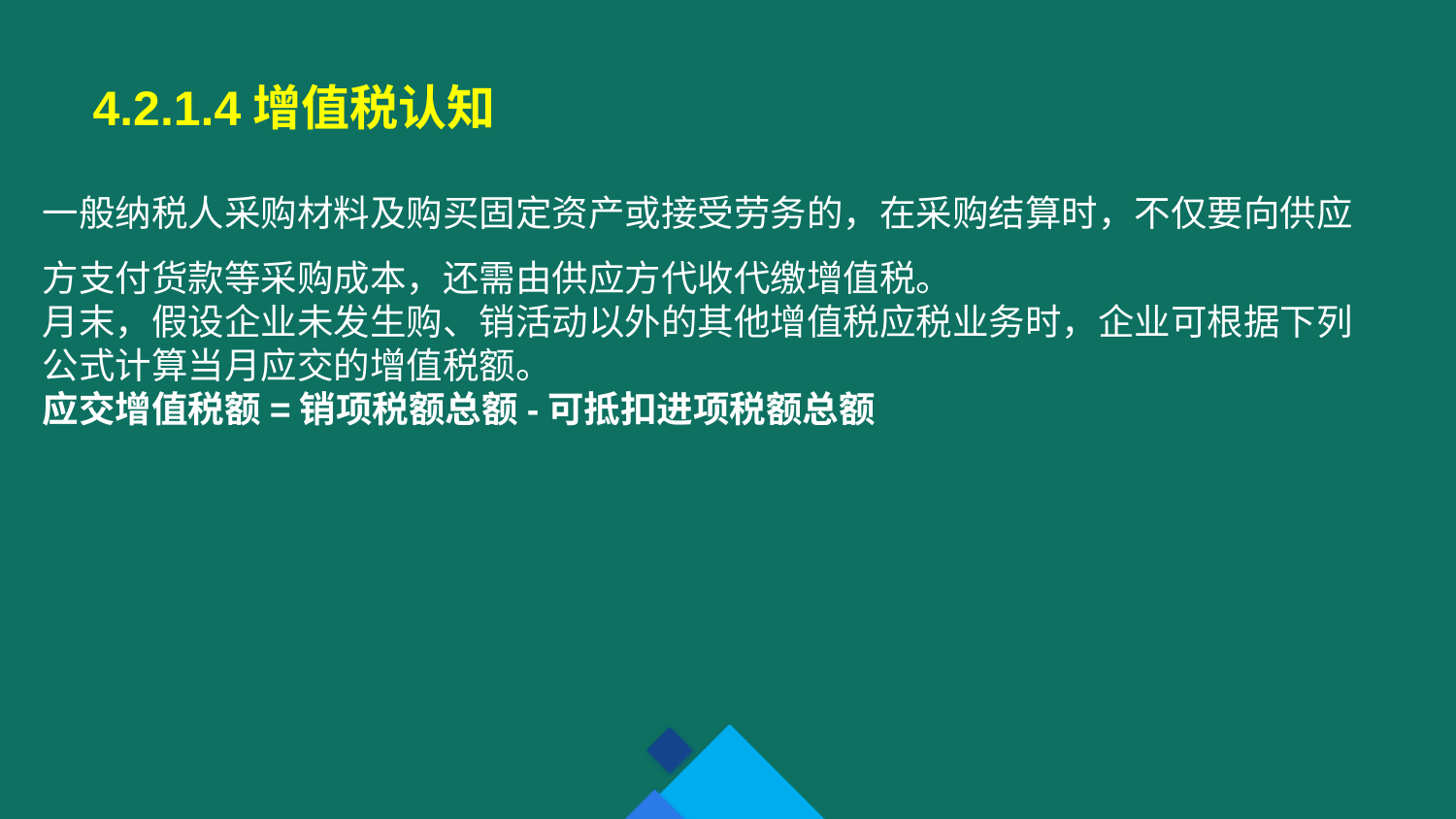

4.2.1.4增值税认知
一般纳税人采购材料及购买固定资产或接受劳务的，在采购结算时，不仅要向供应方支付货款等采购成本，还需由供应方代收代缴增值税。
月末，假设企业未发生购、销活动以外的其他增值税应税业务时，企业可根据下列公式计算当月应交的增值税额。
应交增值税额=销项税额总额-可抵扣进项税额总额